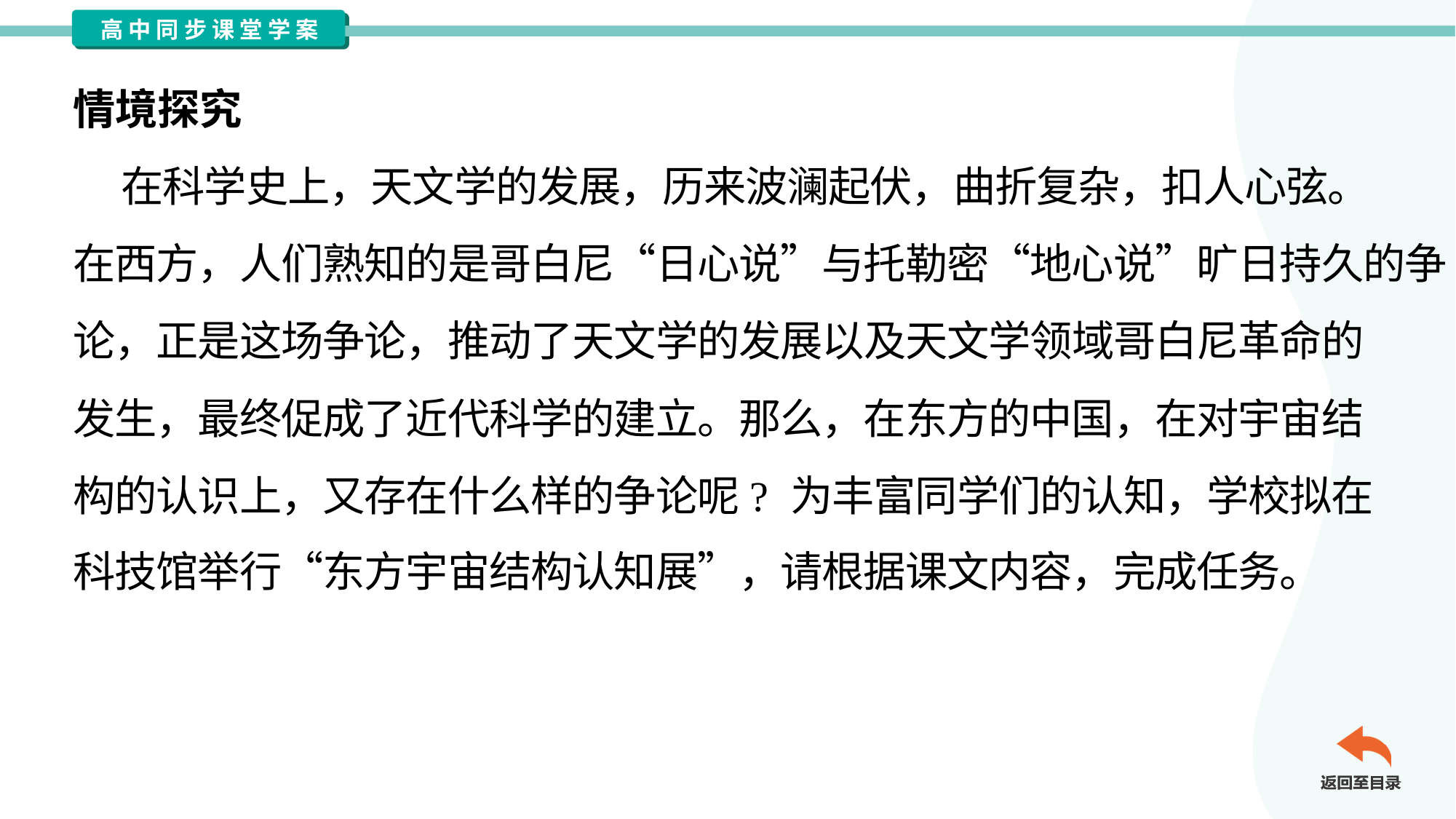

情境探究
    在科学史上，天文学的发展，历来波澜起伏，曲折复杂，扣人心弦。
在西方，人们熟知的是哥白尼“日心说”与托勒密“地心说”旷日持久的争
论，正是这场争论，推动了天文学的发展以及天文学领域哥白尼革命的
发生，最终促成了近代科学的建立。那么，在东方的中国，在对宇宙结
构的认识上，又存在什么样的争论呢? 为丰富同学们的认知，学校拟在
科技馆举行“东方宇宙结构认知展”，请根据课文内容，完成任务。